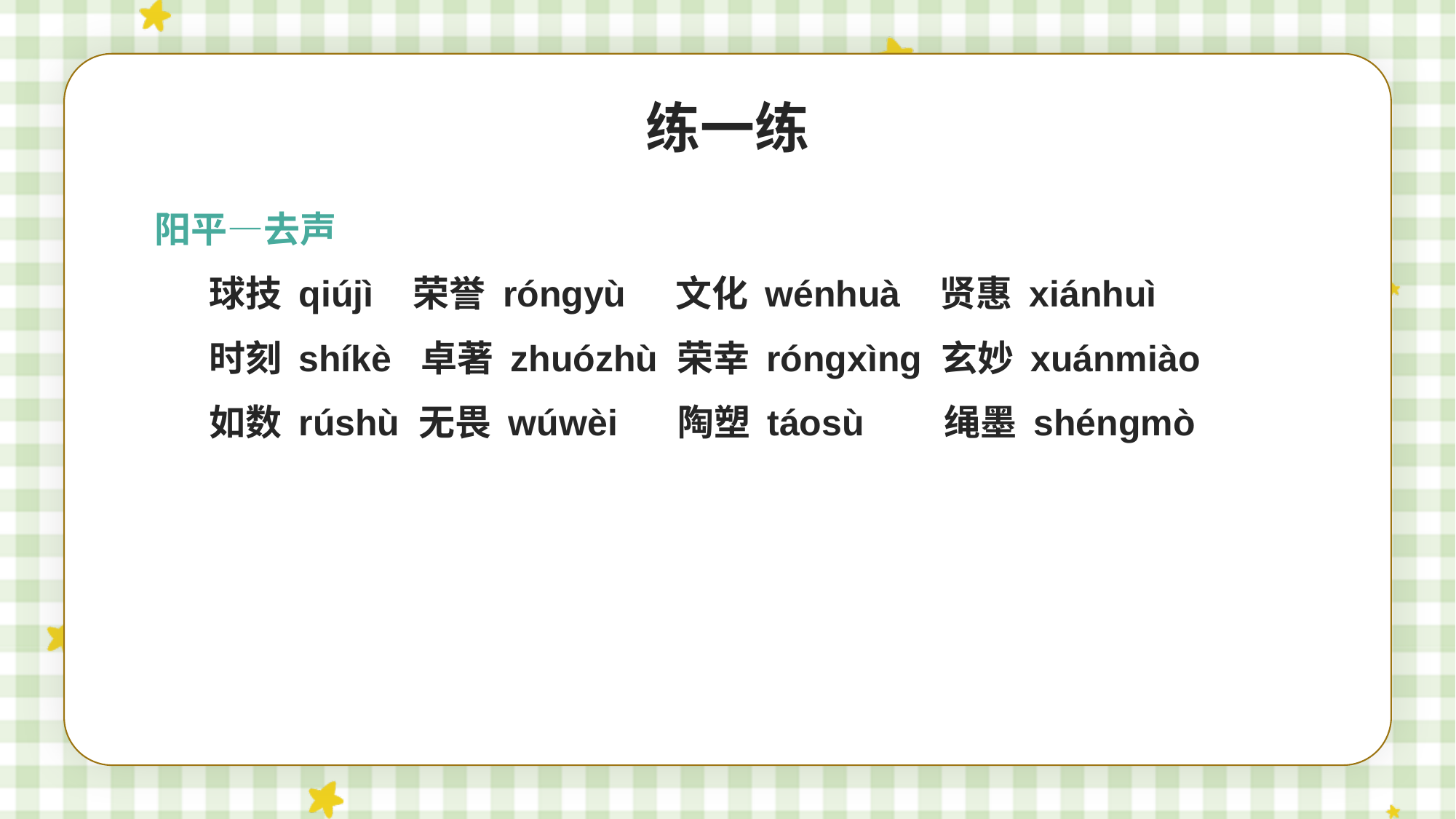

练一练
阳平—去声
球技 qiújì   荣誉 róngyù    文化 wénhuà   贤惠 xiánhuì
时刻 shíkè  卓著 zhuózhù 荣幸 róngxìng 玄妙 xuánmiào
如数 rúshù 无畏 wúwèi     陶塑 táosù       绳墨 shéngmò